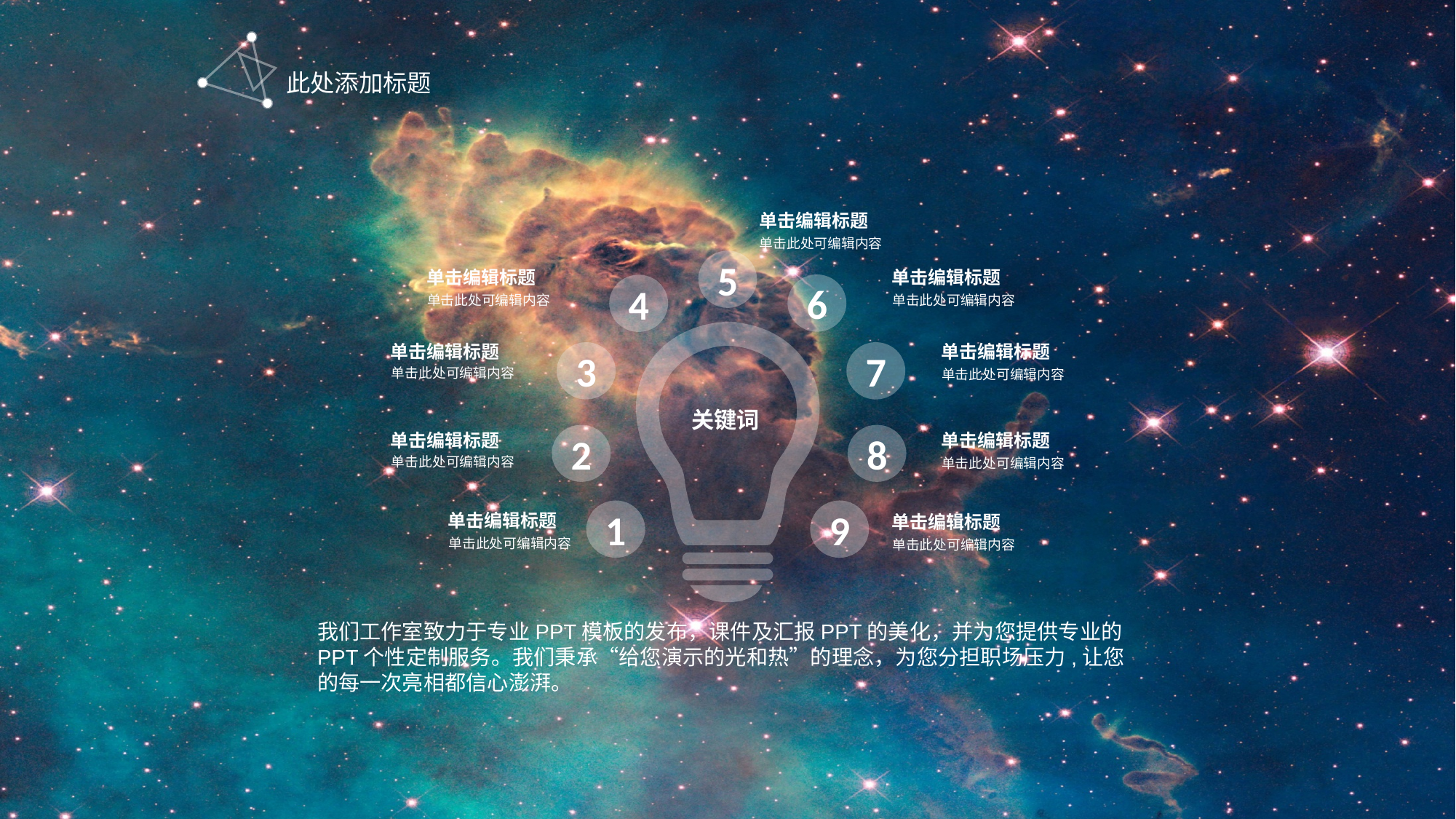

此处添加标题
单击编辑标题
单击此处可编辑内容
5
单击编辑标题
单击编辑标题
6
4
单击此处可编辑内容
单击此处可编辑内容

单击编辑标题
单击编辑标题
3
7
单击此处可编辑内容
单击此处可编辑内容
关键词
2
8
单击编辑标题
单击编辑标题
单击此处可编辑内容
单击此处可编辑内容
1
9
单击编辑标题
单击编辑标题
单击此处可编辑内容
单击此处可编辑内容

我们工作室致力于专业PPT模板的发布，课件及汇报PPT的美化，并为您提供专业的PPT个性定制服务。我们秉承“给您演示的光和热”的理念，为您分担职场压力,让您的每一次亮相都信心澎湃。